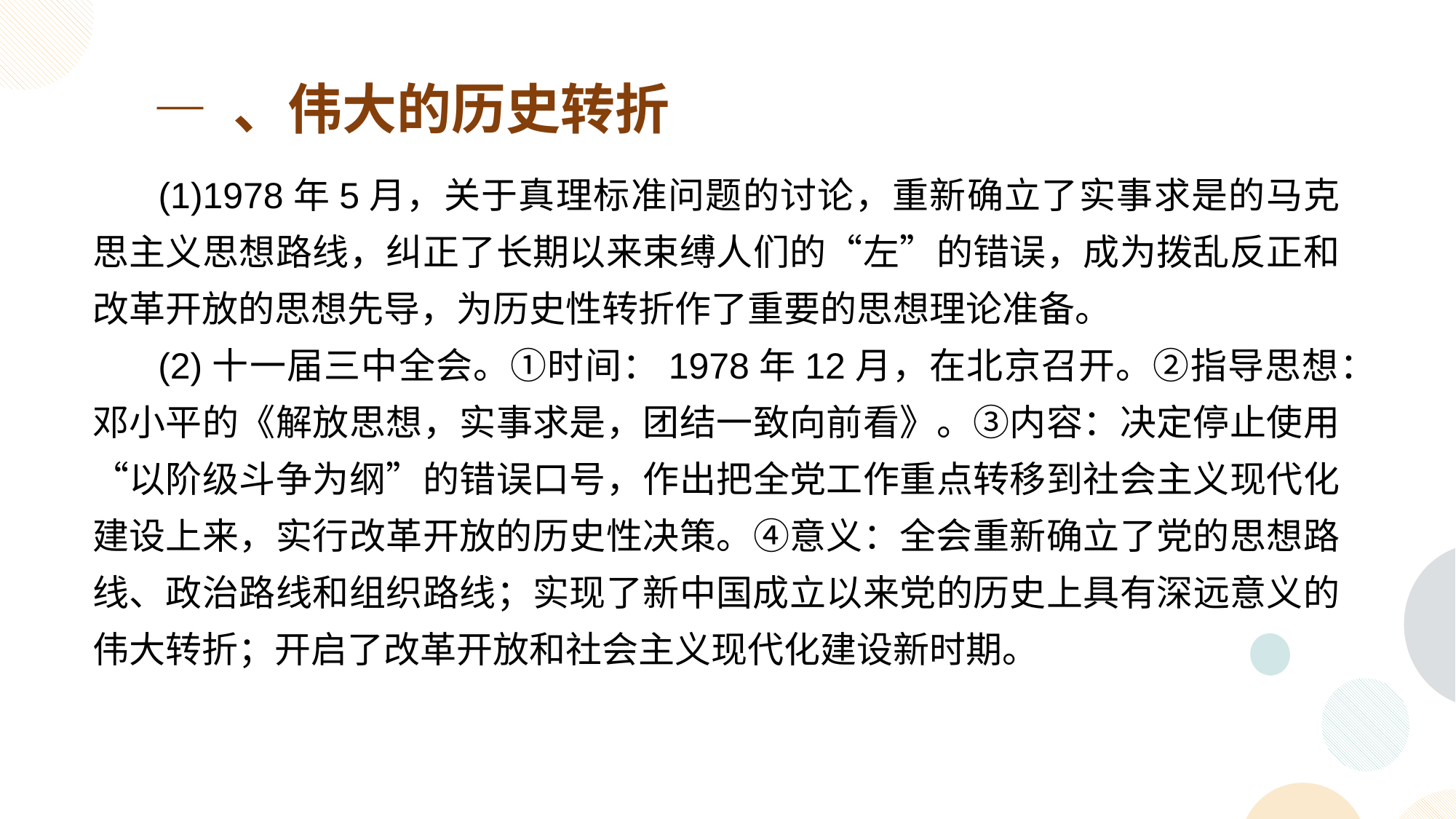

— 、伟大的历史转折
 (1)1978年5月，关于真理标准问题的讨论，重新确立了实事求是的马克思主义思想路线，纠正了长期以来束缚人们的“左”的错误，成为拨乱反正和改革开放的思想先导，为历史性转折作了重要的思想理论准备。
 (2)十一届三中全会。①时间：1978年12月，在北京召开。②指导思想：邓小平的《解放思想，实事求是，团结一致向前看》。③内容：决定停止使用“以阶级斗争为纲”的错误口号，作出把全党工作重点转移到社会主义现代化建设上来，实行改革开放的历史性决策。④意义：全会重新确立了党的思想路线、政治路线和组织路线；实现了新中国成立以来党的历史上具有深远意义的伟大转折；开启了改革开放和社会主义现代化建设新时期。